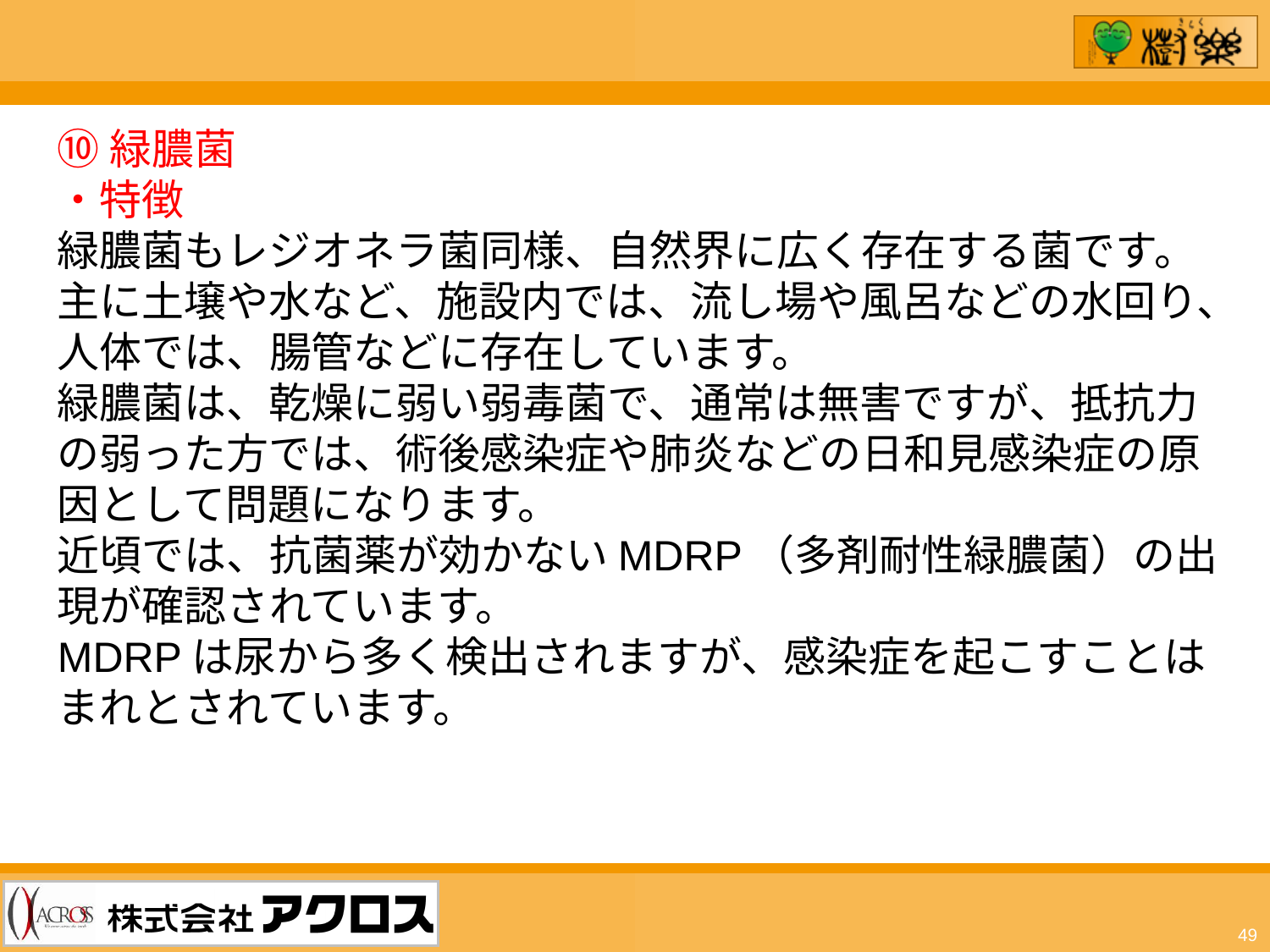

⑩緑膿菌
・特徴
緑膿菌もレジオネラ菌同様、自然界に広く存在する菌です。
主に土壌や水など、施設内では、流し場や風呂などの水回り、人体では、腸管などに存在しています。
緑膿菌は、乾燥に弱い弱毒菌で、通常は無害ですが、抵抗力の弱った方では、術後感染症や肺炎などの日和見感染症の原因として問題になります。
近頃では、抗菌薬が効かないMDRP（多剤耐性緑膿菌）の出現が確認されています。
MDRPは尿から多く検出されますが、感染症を起こすことはまれとされています。
49